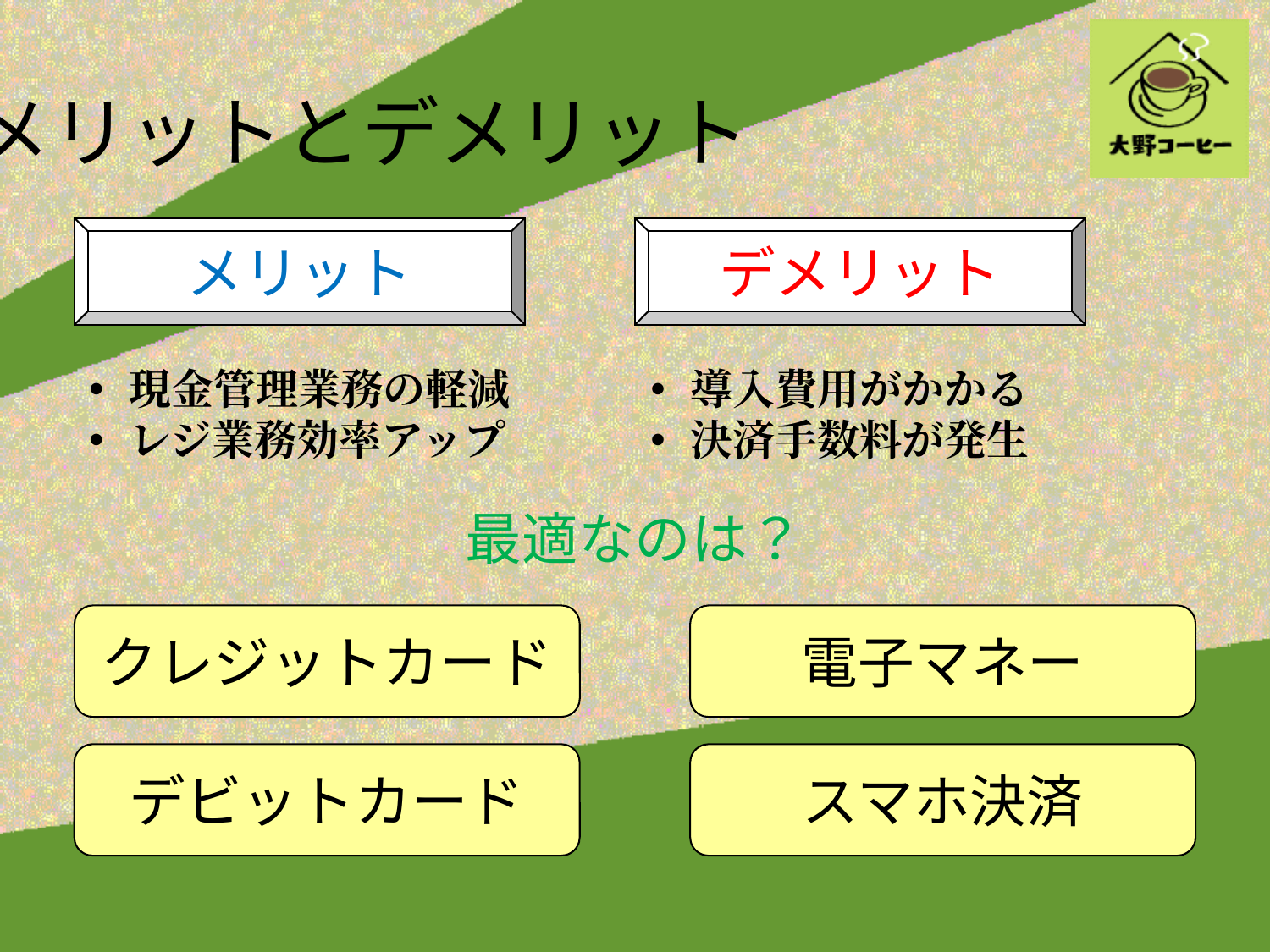

メリットとデメリット
メリット
デメリット
現金管理業務の軽減
レジ業務効率アップ
導入費用がかかる
決済手数料が発生
最適なのは？
クレジットカード
電子マネー
デビットカード
スマホ決済